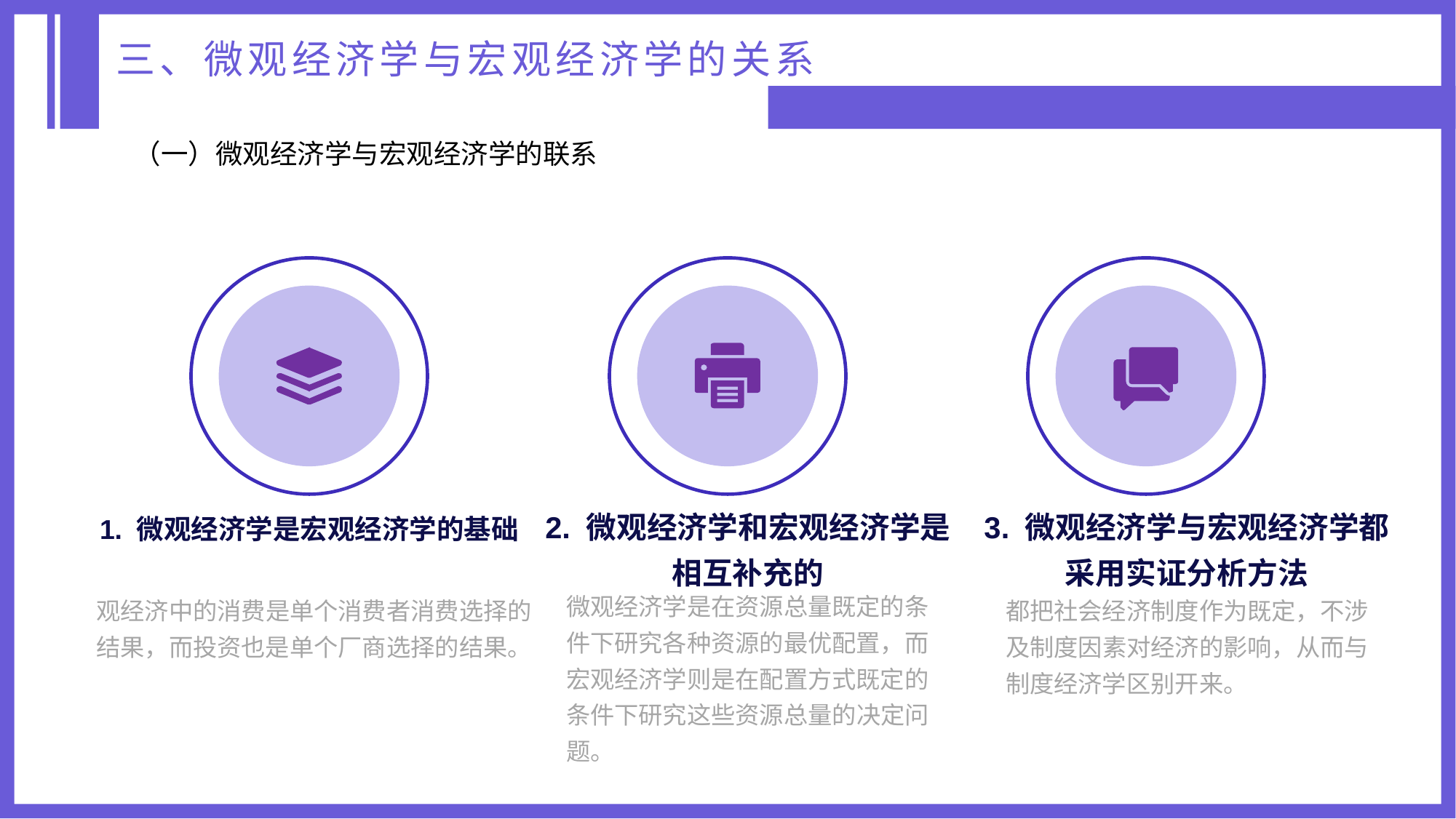

三、微观经济学与宏观经济学的关系
（一）微观经济学与宏观经济学的联系

2. 微观经济学和宏观经济学是相互补充的
微观经济学是在资源总量既定的条件下研究各种资源的最优配置，而宏观经济学则是在配置方式既定的条件下研究这些资源总量的决定问题。
3. 微观经济学与宏观经济学都采用实证分析方法
都把社会经济制度作为既定，不涉及制度因素对经济的影响，从而与制度经济学区别开来。
1. 微观经济学是宏观经济学的基础
观经济中的消费是单个消费者消费选择的结果，而投资也是单个厂商选择的结果。